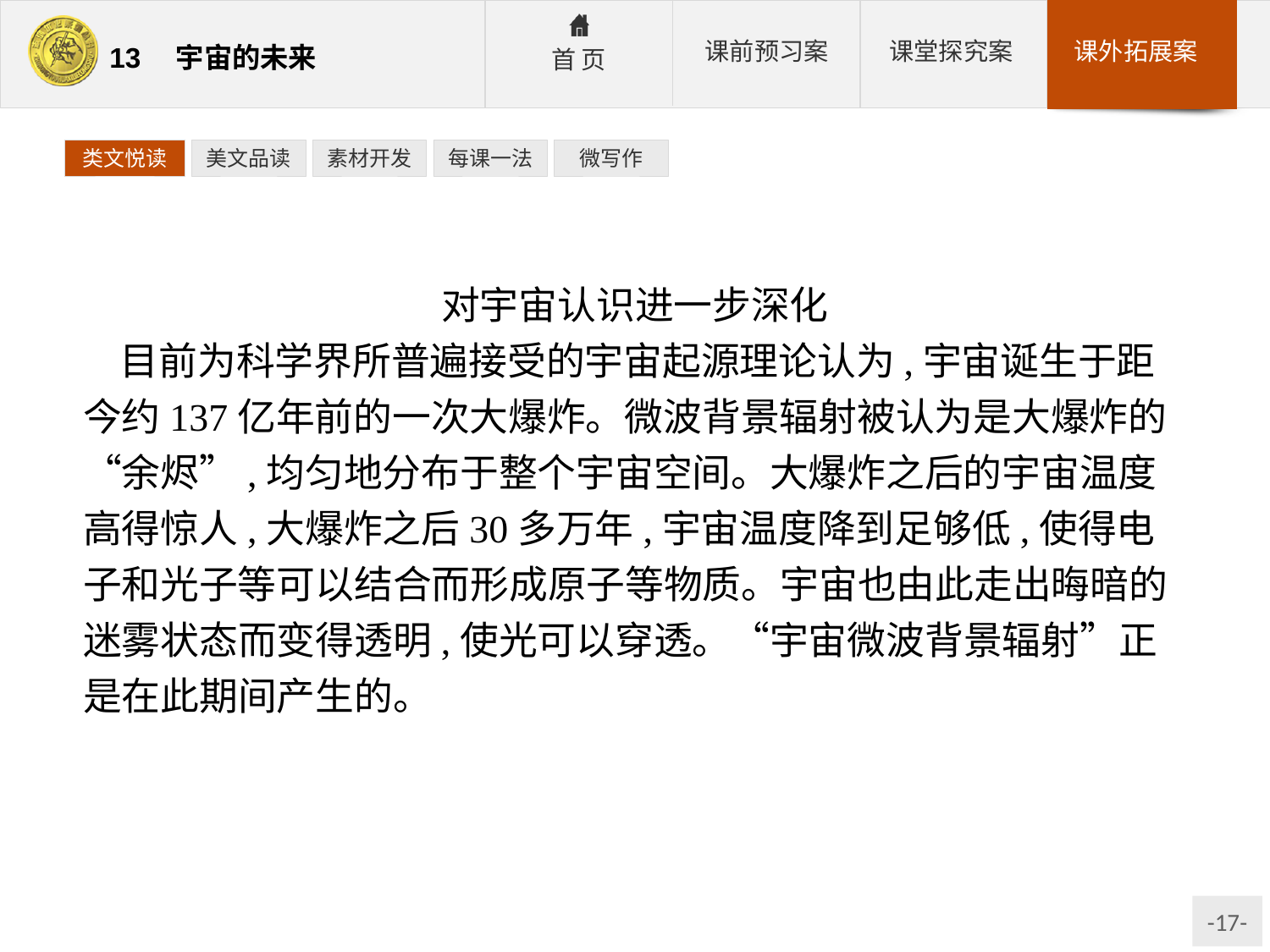

类文悦读
美文品读
素材开发
每课一法
微写作
对宇宙认识进一步深化
目前为科学界所普遍接受的宇宙起源理论认为,宇宙诞生于距今约137亿年前的一次大爆炸。微波背景辐射被认为是大爆炸的“余烬”,均匀地分布于整个宇宙空间。大爆炸之后的宇宙温度高得惊人,大爆炸之后30多万年,宇宙温度降到足够低,使得电子和光子等可以结合而形成原子等物质。宇宙也由此走出晦暗的迷雾状态而变得透明,使光可以穿透。“宇宙微波背景辐射”正是在此期间产生的。